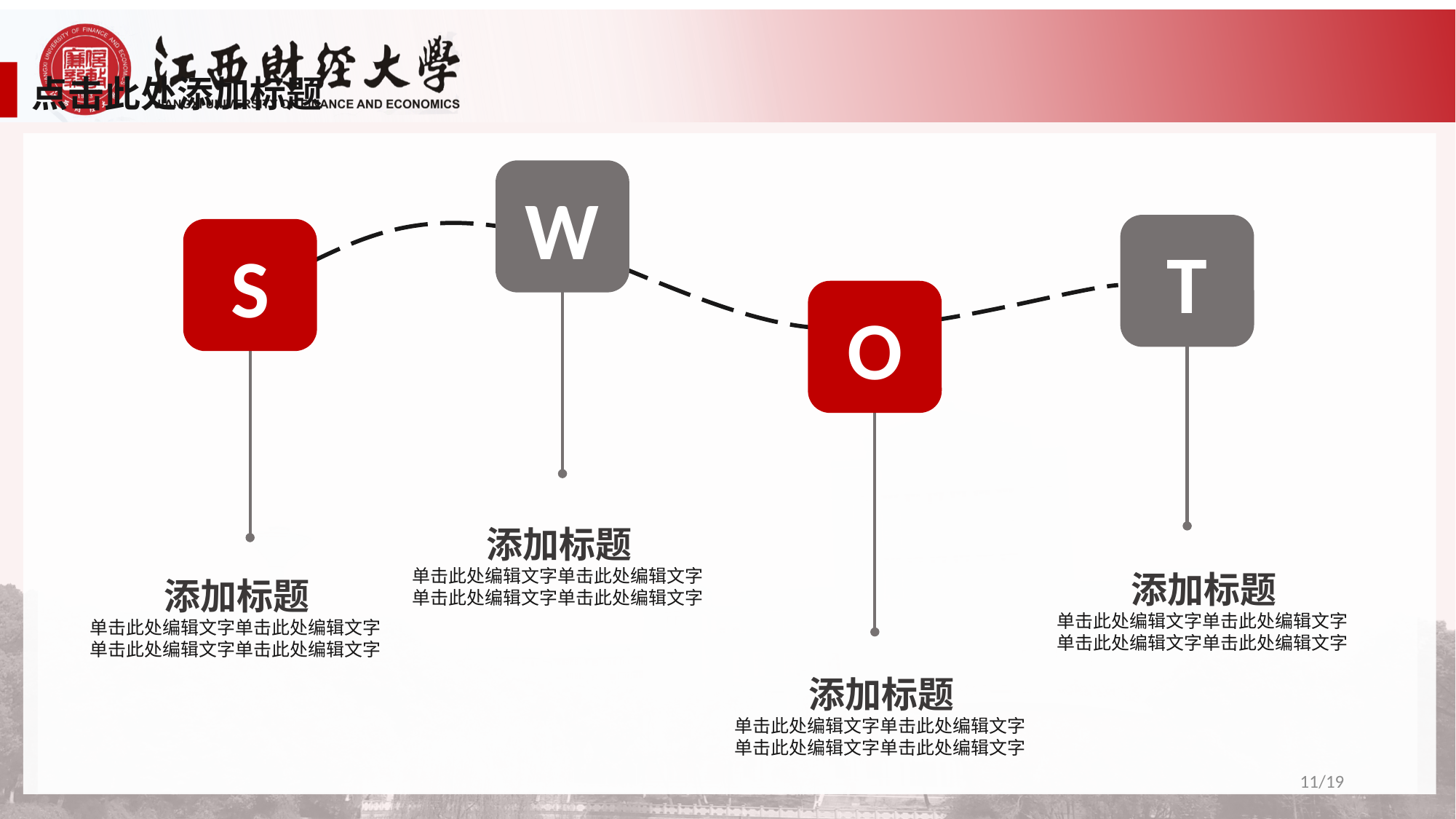

点击此处添加标题
W
T
S

O
添加标题
单击此处编辑文字单击此处编辑文字
单击此处编辑文字单击此处编辑文字
添加标题
单击此处编辑文字单击此处编辑文字
单击此处编辑文字单击此处编辑文字
添加标题
单击此处编辑文字单击此处编辑文字
单击此处编辑文字单击此处编辑文字
添加标题
单击此处编辑文字单击此处编辑文字
单击此处编辑文字单击此处编辑文字
11/19